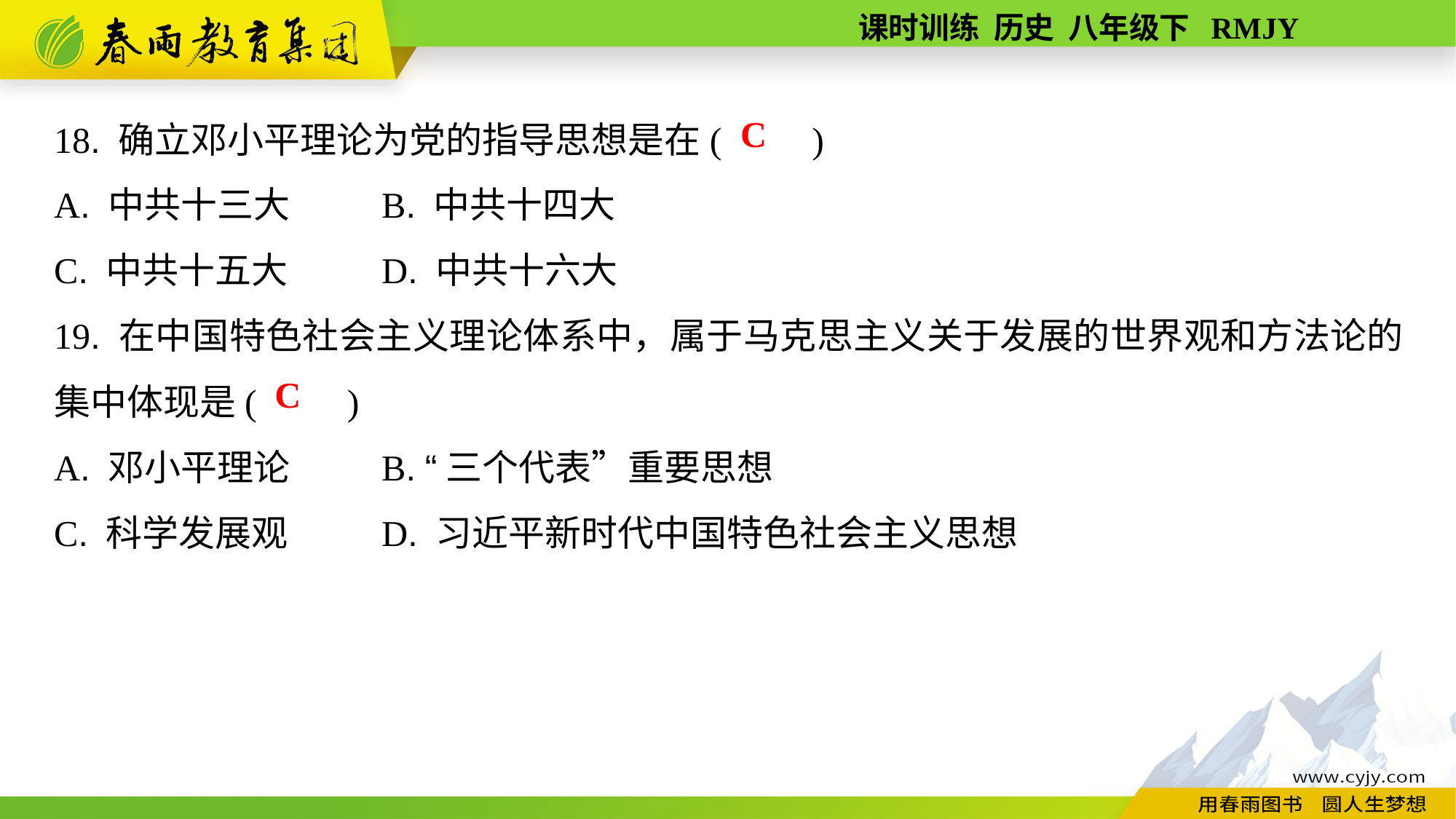

18. 确立邓小平理论为党的指导思想是在(　　)
A. 中共十三大	B. 中共十四大
C. 中共十五大	D. 中共十六大
19. 在中国特色社会主义理论体系中，属于马克思主义关于发展的世界观和方法论的集中体现是(　　)
A. 邓小平理论	B. “三个代表”重要思想
C. 科学发展观	D. 习近平新时代中国特色社会主义思想
C
C